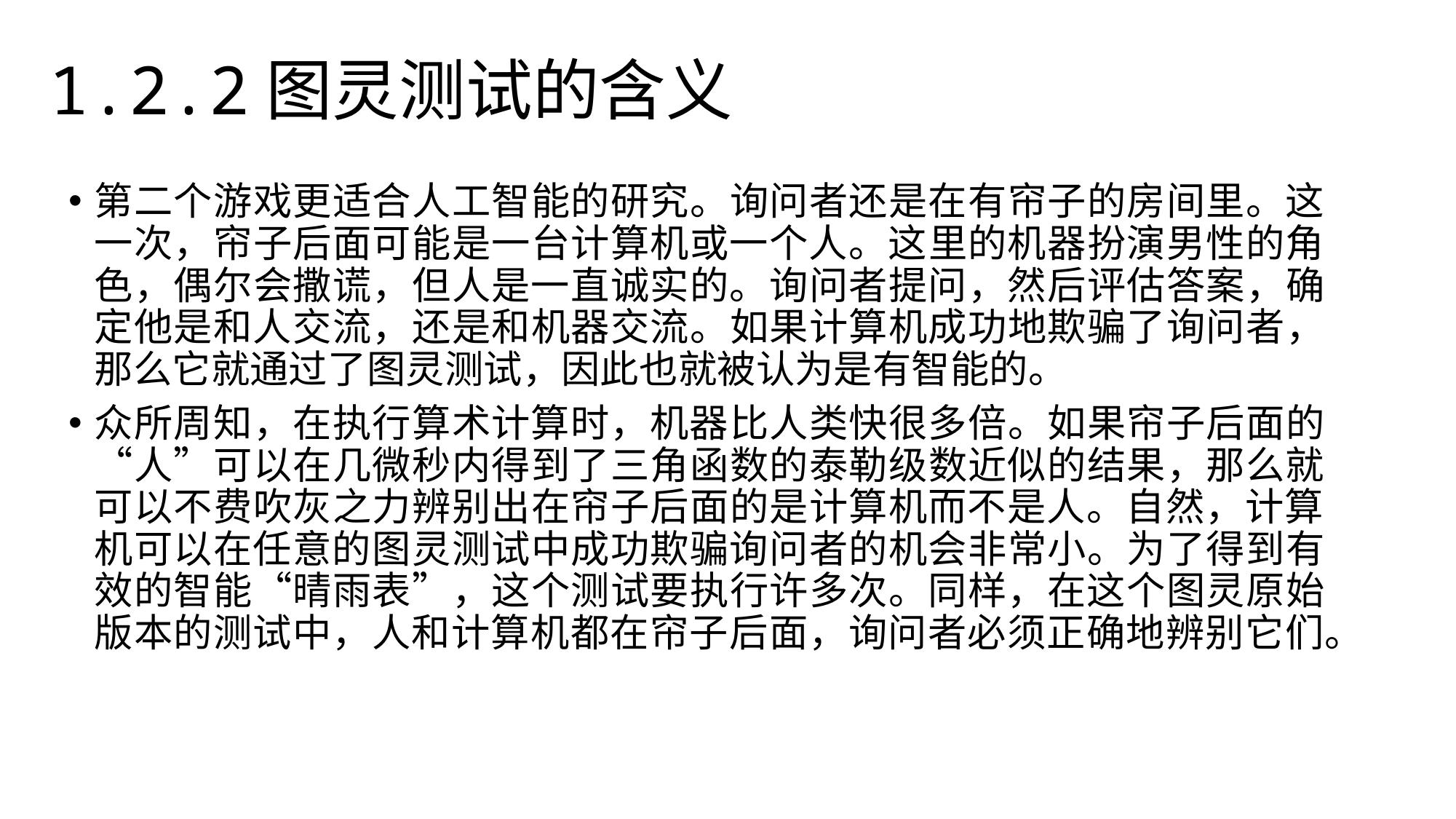

1.2.2图灵测试的含义
第二个游戏更适合人工智能的研究。询问者还是在有帘子的房间里。这一次，帘子后面可能是一台计算机或一个人。这里的机器扮演男性的角色，偶尔会撒谎，但人是一直诚实的。询问者提问，然后评估答案，确定他是和人交流，还是和机器交流。如果计算机成功地欺骗了询问者，那么它就通过了图灵测试，因此也就被认为是有智能的。
众所周知，在执行算术计算时，机器比人类快很多倍。如果帘子后面的“人”可以在几微秒内得到了三角函数的泰勒级数近似的结果，那么就可以不费吹灰之力辨别出在帘子后面的是计算机而不是人。自然，计算机可以在任意的图灵测试中成功欺骗询问者的机会非常小。为了得到有效的智能“晴雨表”，这个测试要执行许多次。同样，在这个图灵原始版本的测试中，人和计算机都在帘子后面，询问者必须正确地辨别它们。